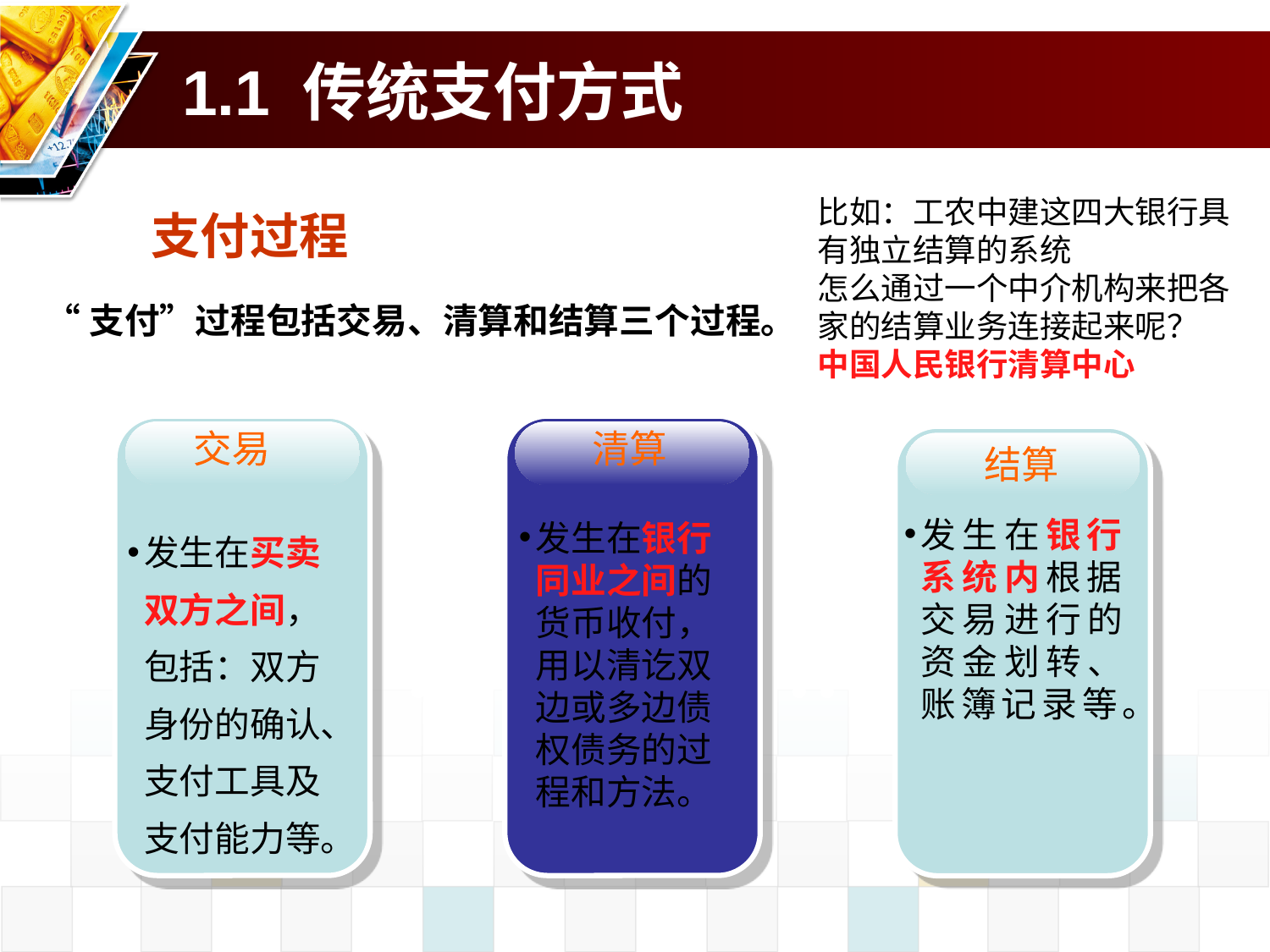

# 1.1 传统支付方式
比如：工农中建这四大银行具有独立结算的系统
怎么通过一个中介机构来把各家的结算业务连接起来呢？
中国人民银行清算中心
支付过程
 “支付”过程包括交易、清算和结算三个过程。

交易
清算
结算
发生在银行系统内根据交易进行的资金划转、账簿记录等。
发生在买卖双方之间，包括：双方身份的确认、支付工具及支付能力等。
发生在银行同业之间的货币收付，用以清讫双边或多边债权债务的过程和方法。